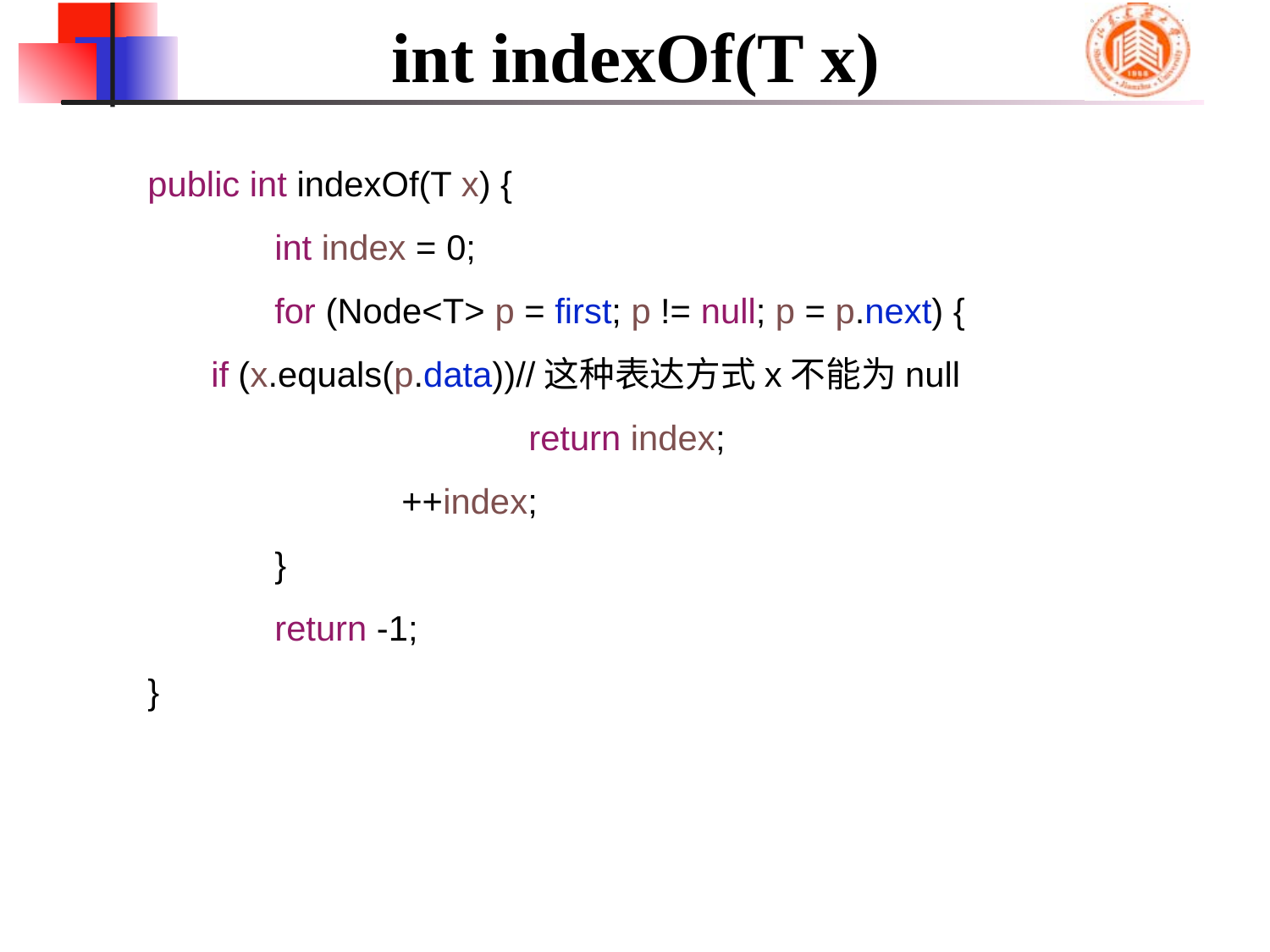

# int indexOf(T x)
	public int indexOf(T x) {
		int index = 0;
		for (Node<T> p = first; p != null; p = p.next) {
if (x.equals(p.data))//这种表达方式x不能为null
				return index;
			++index;
		}
		return -1;
	}